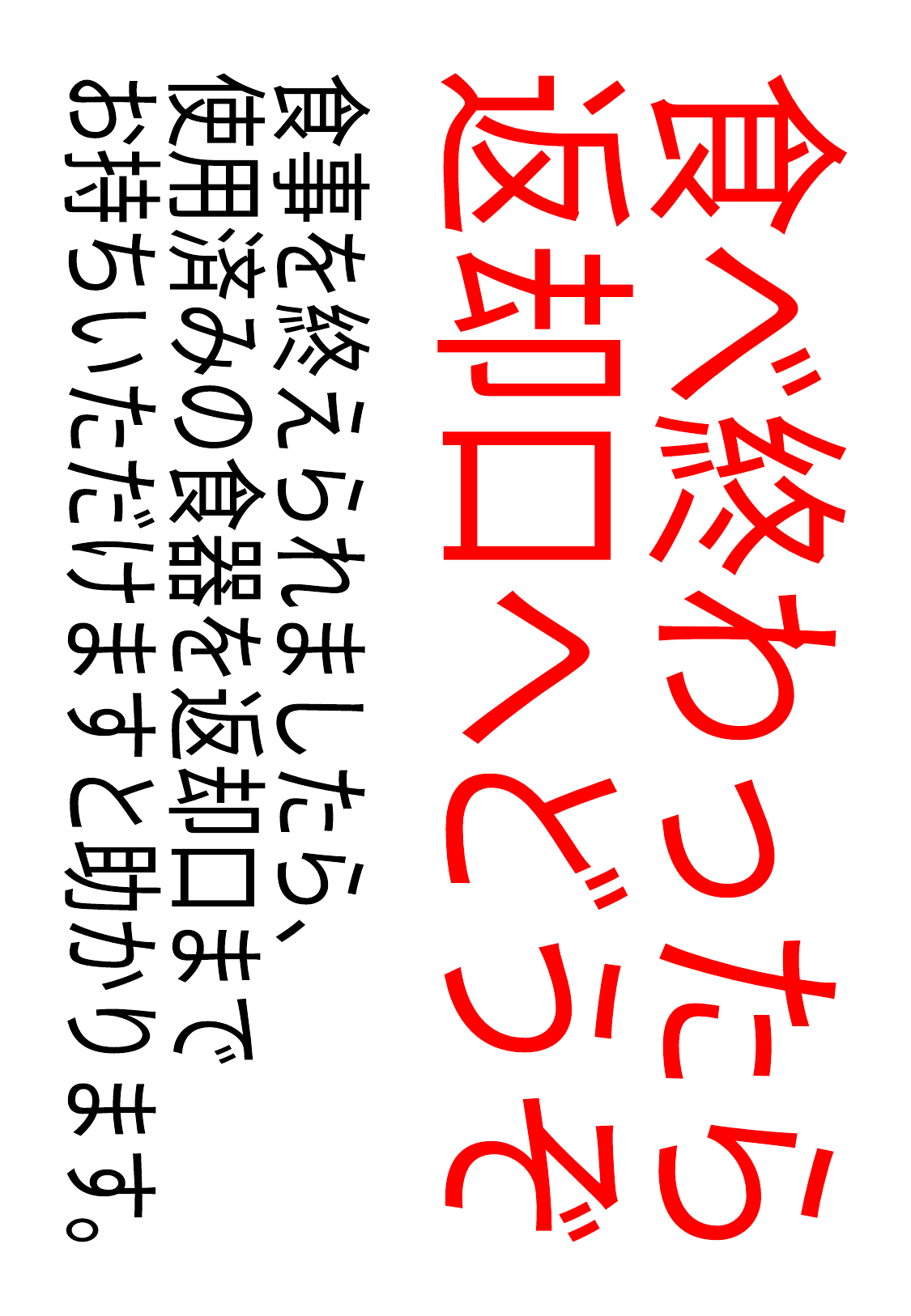

食べ終わったら
返却口へどうぞ
食事を終えられましたら、
使用済みの食器を返却口まで
お持ちいただけますと助かります。